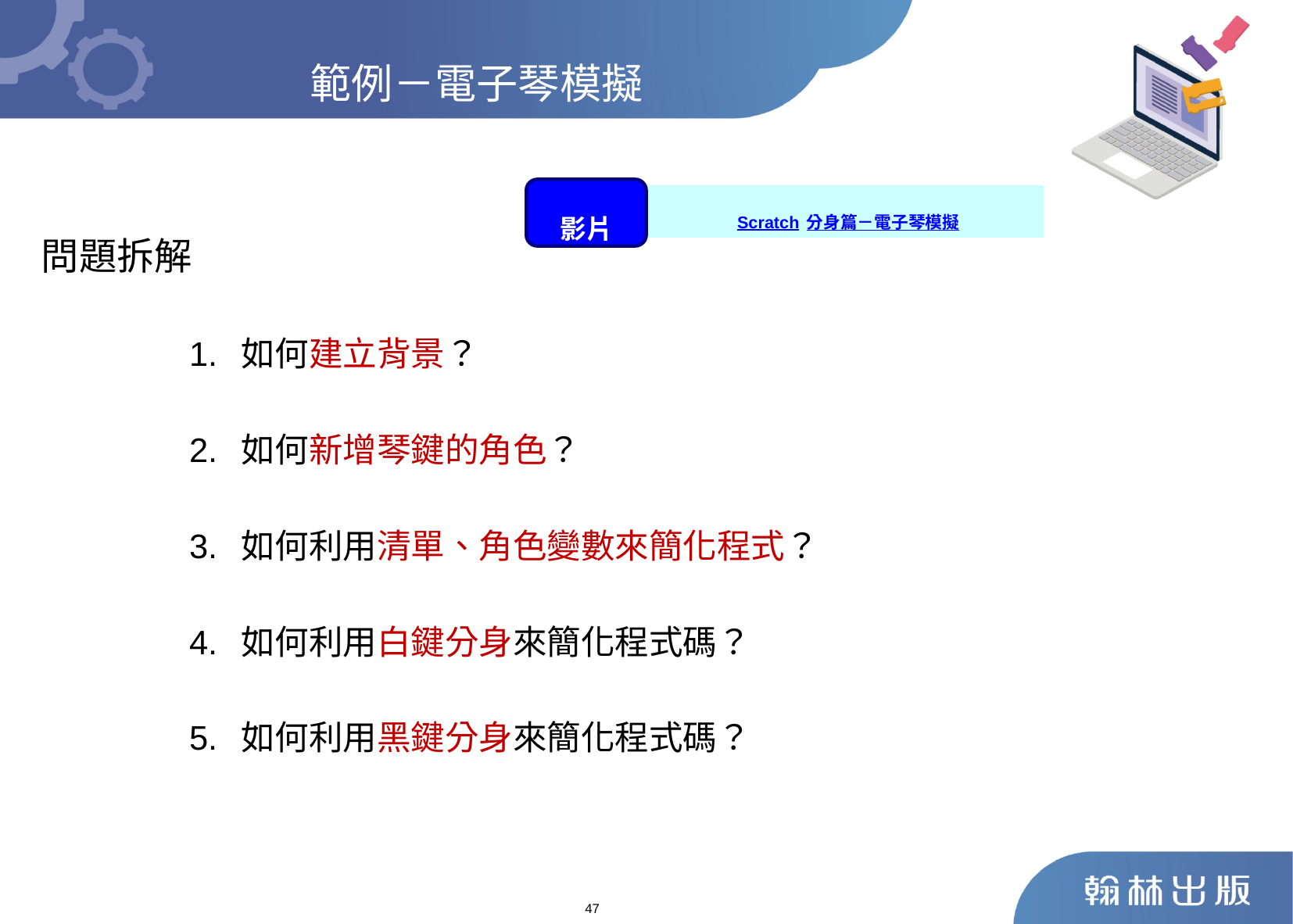

範例－電子琴模擬
問題拆解
影片
Scratch分身篇－電子琴模擬

1. 如何建立背景？
2. 如何新增琴鍵的角色？
3. 如何利用清單、角色變數來簡化程式？
4. 如何利用白鍵分身來簡化程式碼？
5. 如何利用黑鍵分身來簡化程式碼？

47